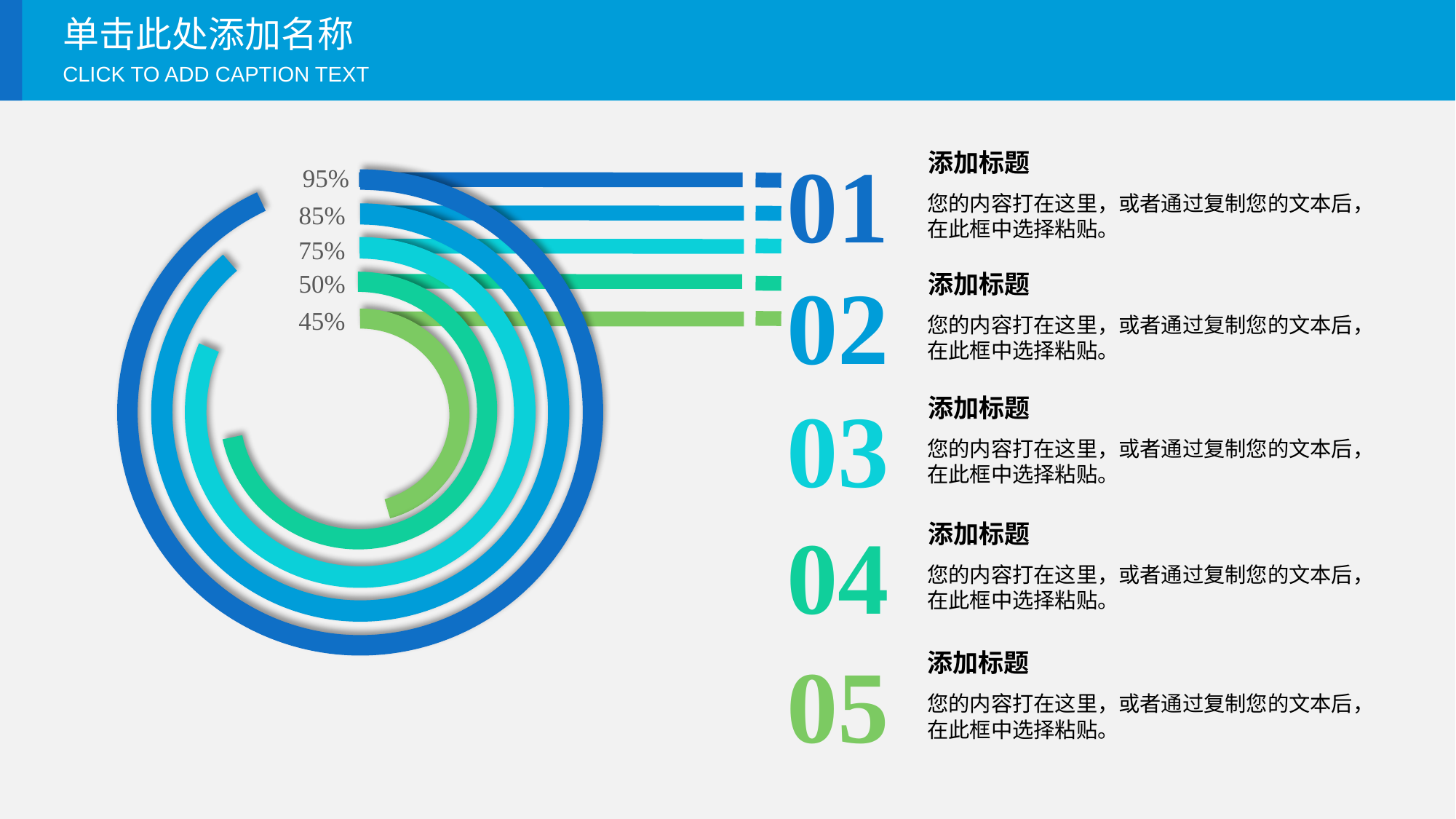

单击此处添加名称
CLICK TO ADD CAPTION TEXT
01
添加标题
您的内容打在这里，或者通过复制您的文本后，在此框中选择粘贴。
95%

85%

75%

02
50%
添加标题
您的内容打在这里，或者通过复制您的文本后，在此框中选择粘贴。

45%

03
添加标题
您的内容打在这里，或者通过复制您的文本后，在此框中选择粘贴。
04
添加标题
您的内容打在这里，或者通过复制您的文本后，在此框中选择粘贴。
05
添加标题
您的内容打在这里，或者通过复制您的文本后，在此框中选择粘贴。